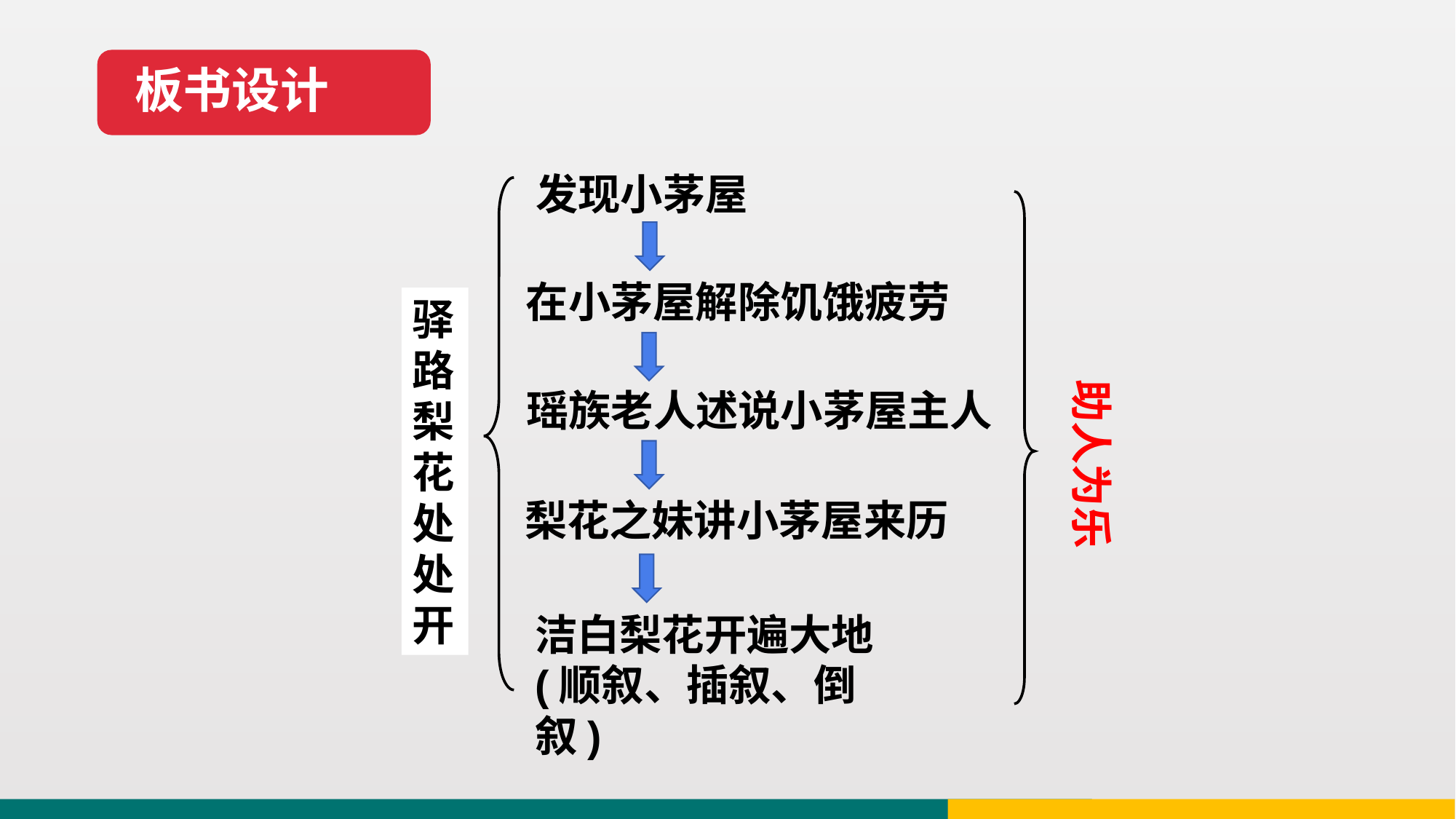

板书设计
发现小茅屋

在小茅屋解除饥饿疲劳
驿路梨花处处开

助人为乐
瑶族老人述说小茅屋主人

梨花之妹讲小茅屋来历

洁白梨花开遍大地
(顺叙、插叙、倒叙)